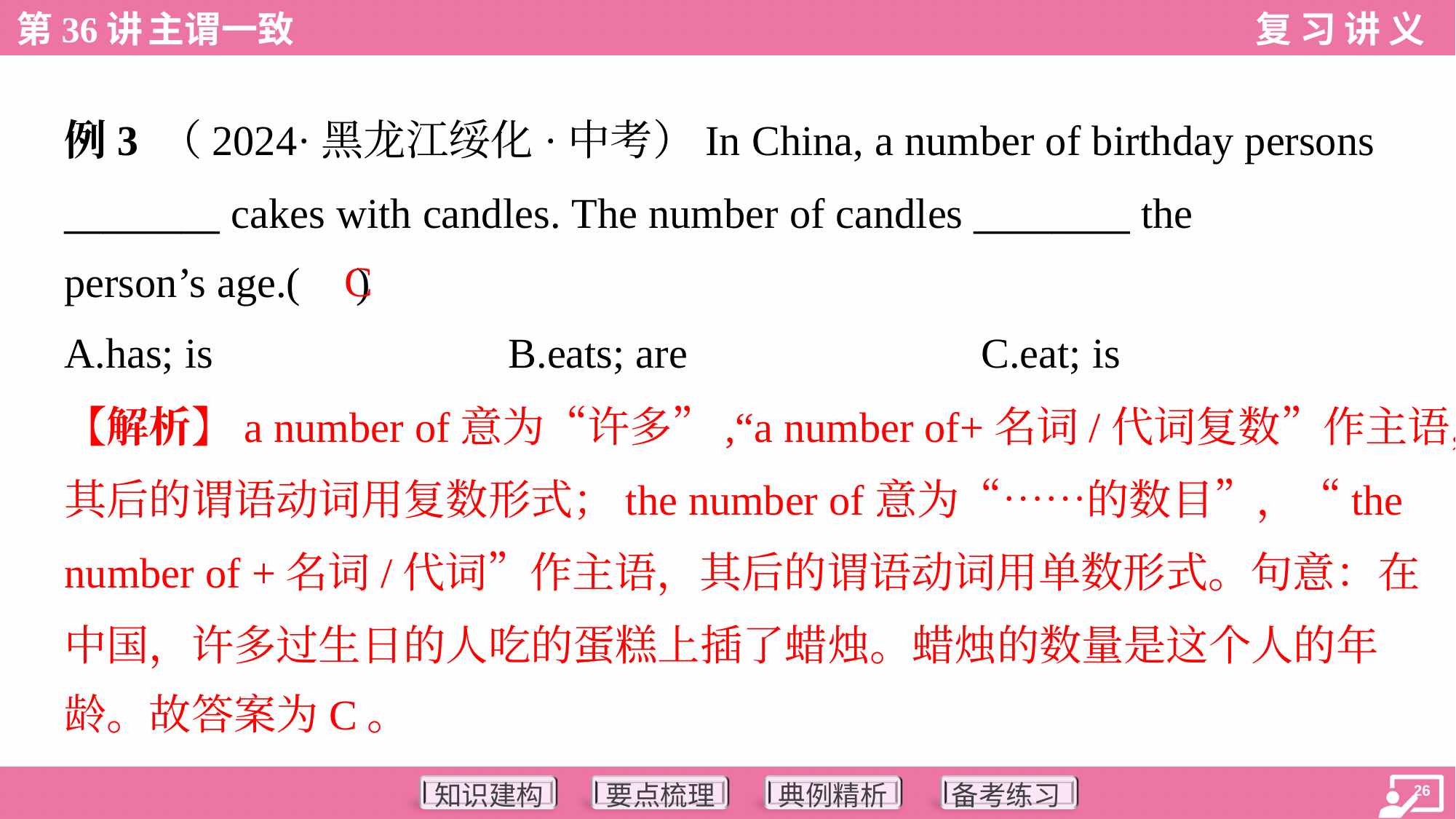

例3 （2024·黑龙江绥化·中考）In China, a number of birthday persons
________ cakes with candles. The number of candles ________ the
person’s age.(     )
C
A.has; is	B.eats; are	C.eat; is
【解析】a number of意为“许多”,“a number of+名词/代词复数”作主语，
其后的谓语动词用复数形式；the number of意为“……的数目”，“the
number of +名词/代词”作主语，其后的谓语动词用单数形式。句意：在
中国，许多过生日的人吃的蛋糕上插了蜡烛。蜡烛的数量是这个人的年
龄。故答案为C。